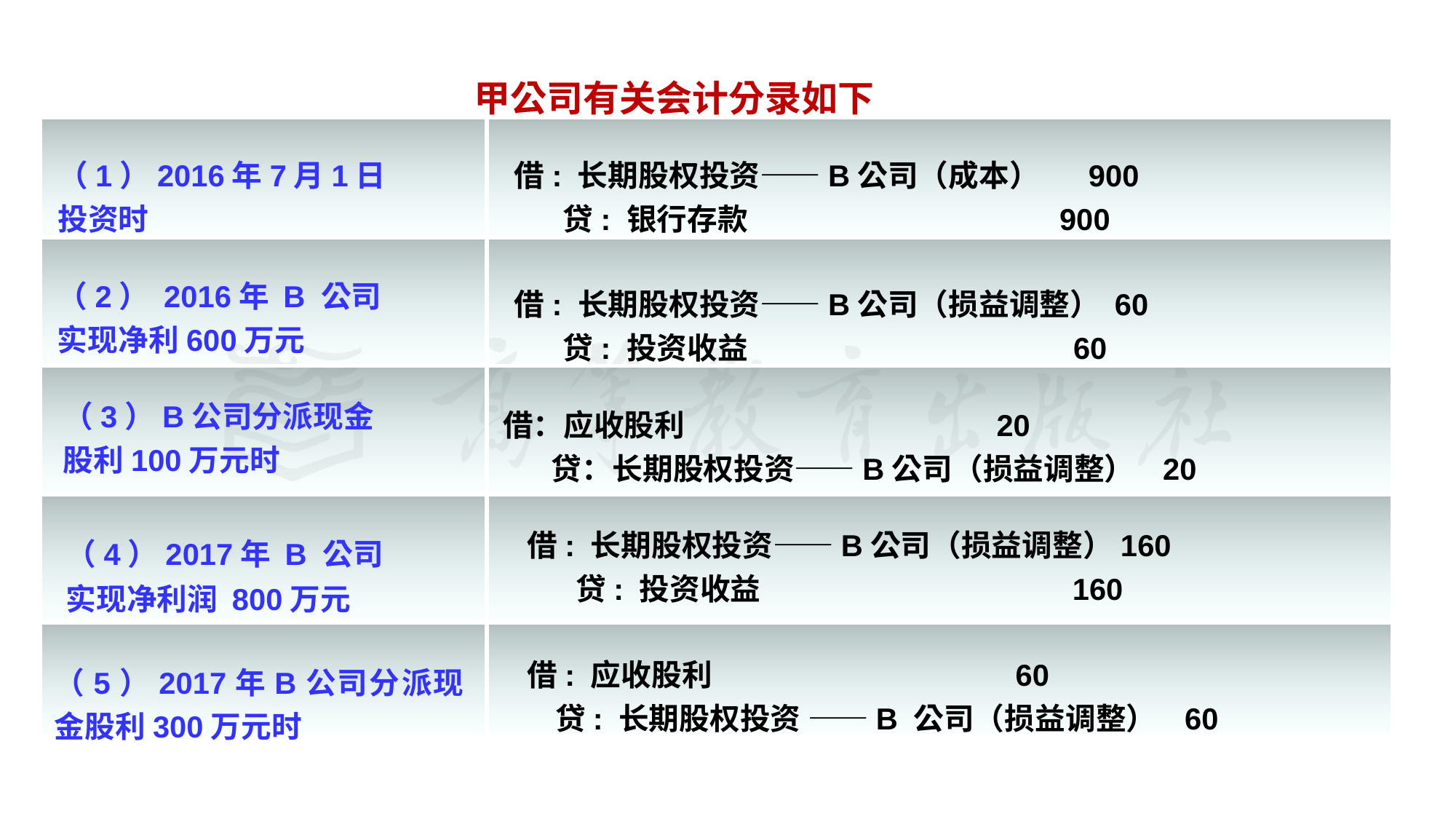

#
甲公司有关会计分录如下
|  |  |
| --- | --- |
|  |  |
|  |  |
|  |  |
|  |  |
（1）2016年7月1日
投资时
借: 长期股权投资——B公司（成本）      900
      贷: 银行存款                                            900
（2） 2016年 B 公司
实现净利600万元
借: 长期股权投资——B公司（损益调整） 60
      贷: 投资收益                                              60
（3）B公司分派现金
股利100万元时
借：应收股利                                            20
      贷：长期股权投资——B公司（损益调整）   20
借: 长期股权投资——B公司（损益调整）160
      贷: 投资收益                                            160
（4）2017年 B 公司
实现净利润 800万元
借: 应收股利	                                      60
   贷: 长期股权投资 ——B 公司（损益调整）   60
（5）2017年B公司分派现金股利300万元时